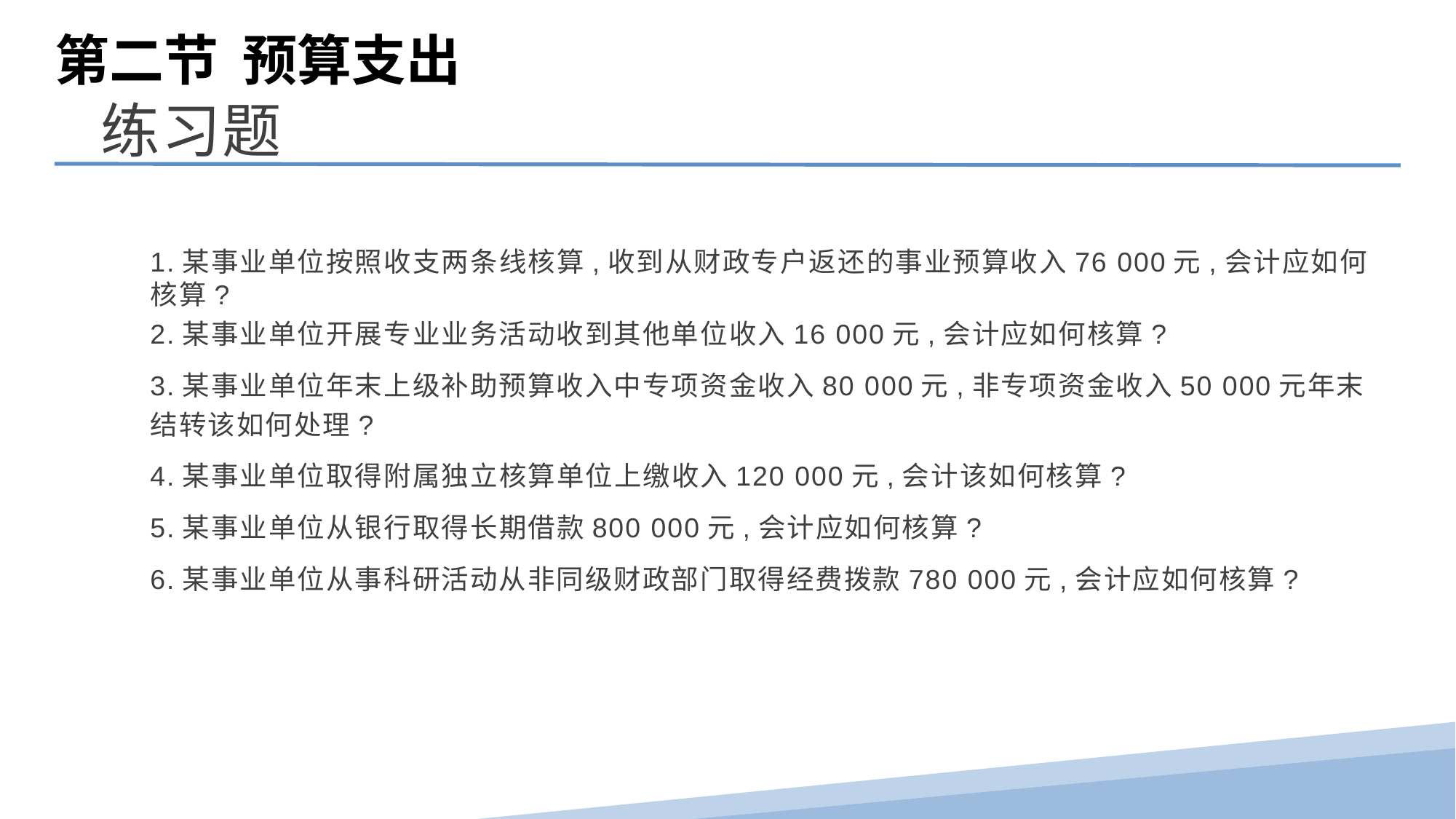

第二节  预算支出
   练习题

1.某事业单位按照收支两条线核算,收到从财政专户返还的事业预算收入76 000元,会计应如何核算?
2.某事业单位开展专业业务活动收到其他单位收入16 000元,会计应如何核算?
3.某事业单位年末上级补助预算收入中专项资金收入80 000元,非专项资金收入50 000元年末结转该如何处理?
4.某事业单位取得附属独立核算单位上缴收入120 000元,会计该如何核算?
5.某事业单位从银行取得长期借款800 000元,会计应如何核算?
6.某事业单位从事科研活动从非同级财政部门取得经费拨款780 000元,会计应如何核算?